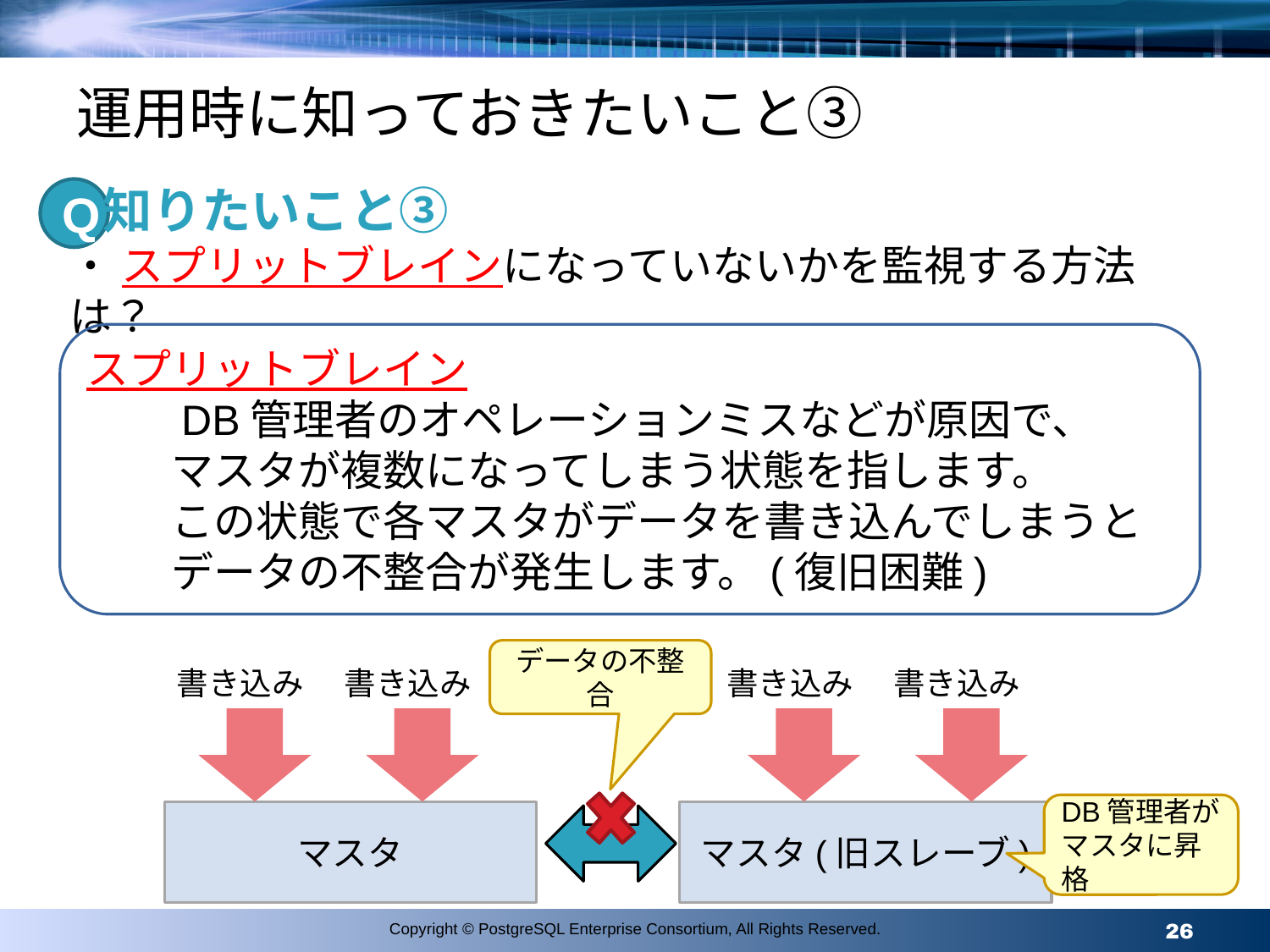

# 運用時に知っておきたいこと③
知りたいこと③
Q
・ スプリットブレインになっていないかを監視する方法は？

スプリットブレイン
　　DB管理者のオペレーションミスなどが原因で、
　　マスタが複数になってしまう状態を指します。
　　この状態で各マスタがデータを書き込んでしまうと
　　データの不整合が発生します。(復旧困難)

データの不整合
書き込み
書き込み
書き込み
書き込み

DB管理者が
マスタに昇格
マスタ
マスタ(旧スレーブ)

26